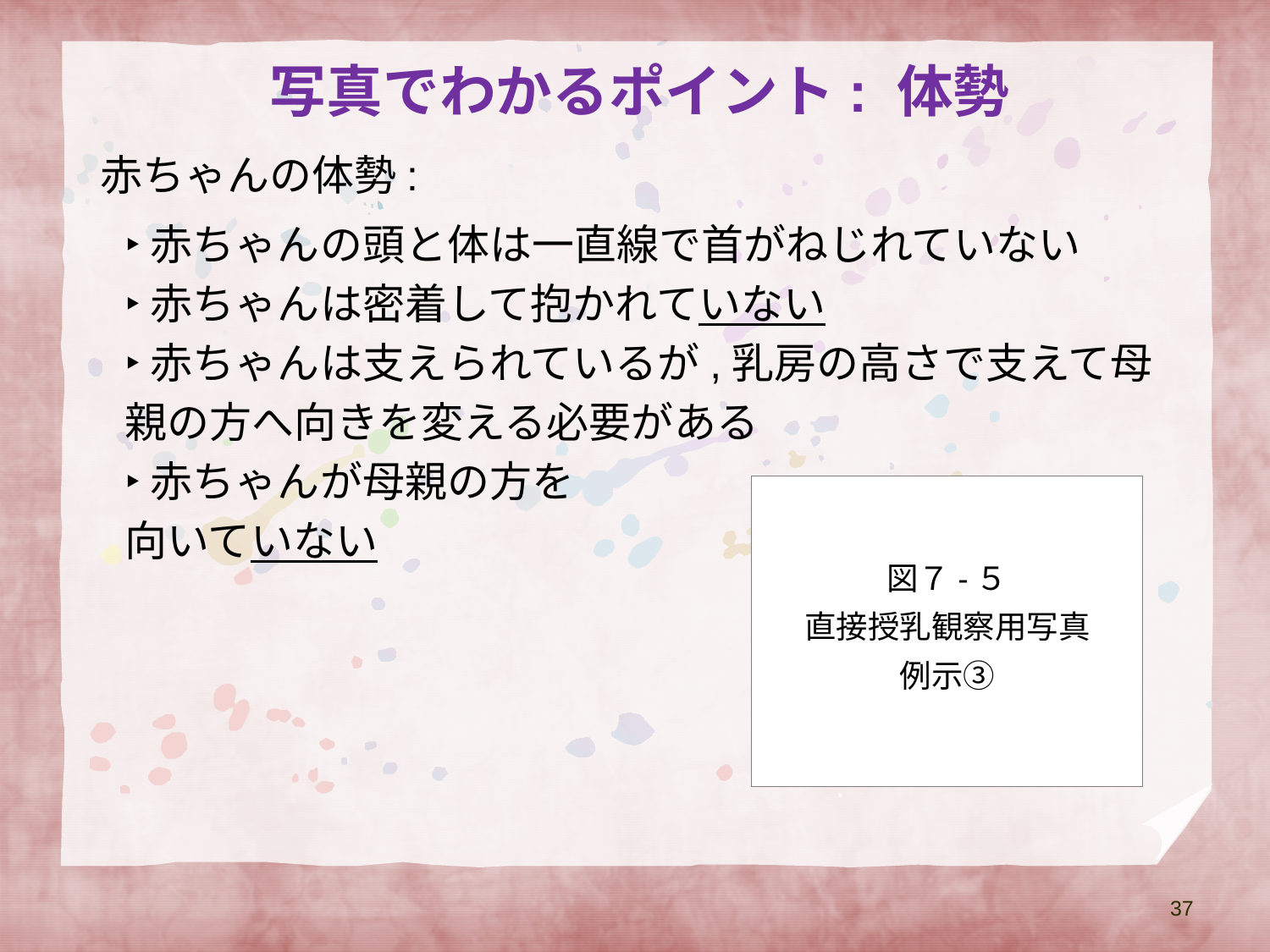

# 写真でわかるポイント: 体勢
赤ちゃんの体勢:
‣赤ちゃんの頭と体は一直線で首がねじれていない
‣赤ちゃんは密着して抱かれていない
‣赤ちゃんは支えられているが,乳房の高さで支えて母
親の方へ向きを変える必要がある
‣赤ちゃんが母親の方を
向いていない

図７-５
直接授乳観察用写真
例示③

37